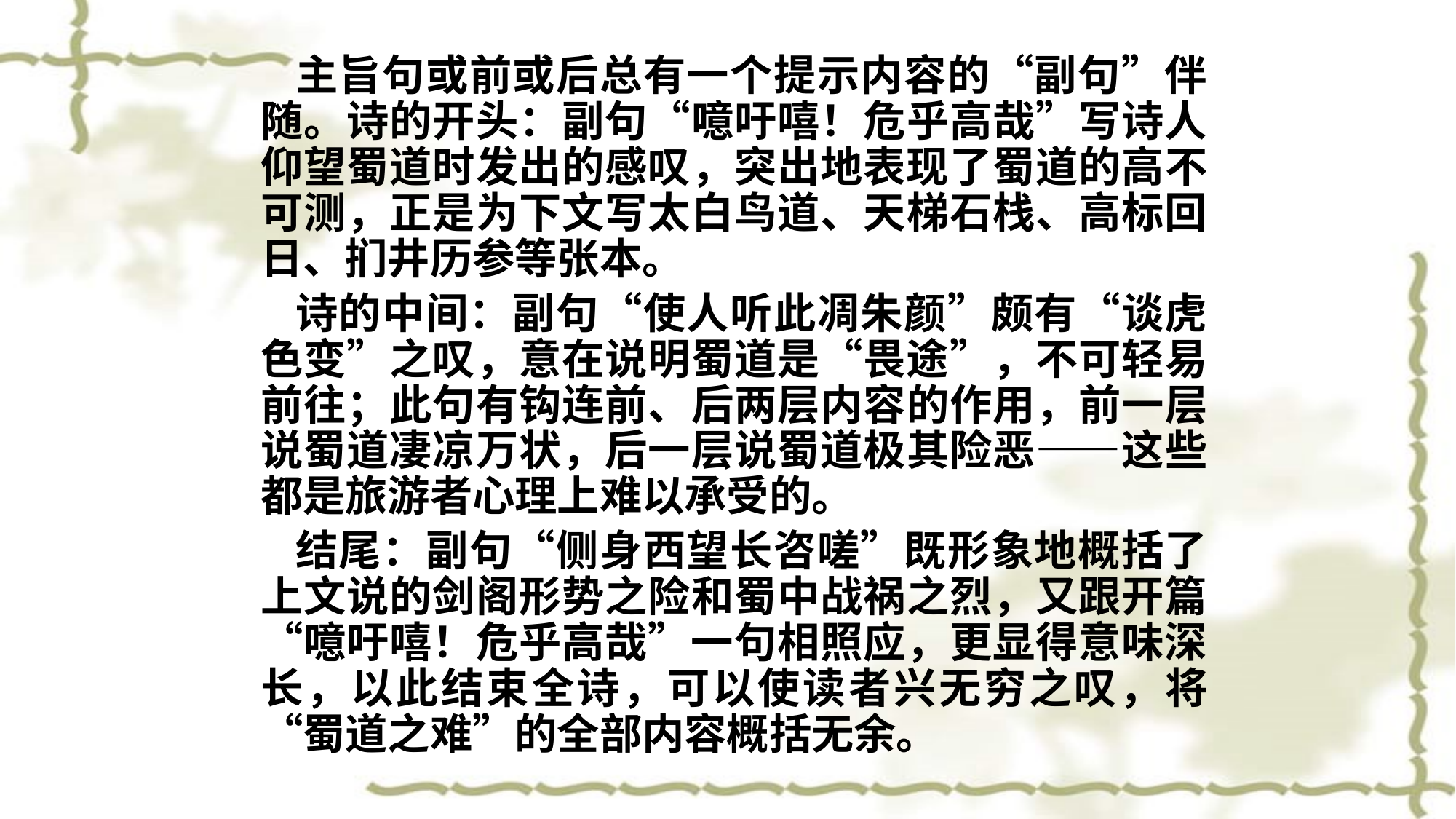

主旨句或前或后总有一个提示内容的“副句”伴随。诗的开头：副句“噫吁嘻！危乎高哉”写诗人仰望蜀道时发出的感叹，突出地表现了蜀道的高不可测，正是为下文写太白鸟道、天梯石栈、高标回日、扪井历参等张本。
      诗的中间：副句“使人听此凋朱颜”颇有“谈虎色变”之叹，意在说明蜀道是“畏途”，不可轻易前往；此句有钩连前、后两层内容的作用，前一层说蜀道凄凉万状，后一层说蜀道极其险恶——这些都是旅游者心理上难以承受的。
      结尾：副句“侧身西望长咨嗟”既形象地概括了上文说的剑阁形势之险和蜀中战祸之烈，又跟开篇“噫吁嘻！危乎高哉”一句相照应，更显得意味深长，以此结束全诗，可以使读者兴无穷之叹，将“蜀道之难”的全部内容概括无余。